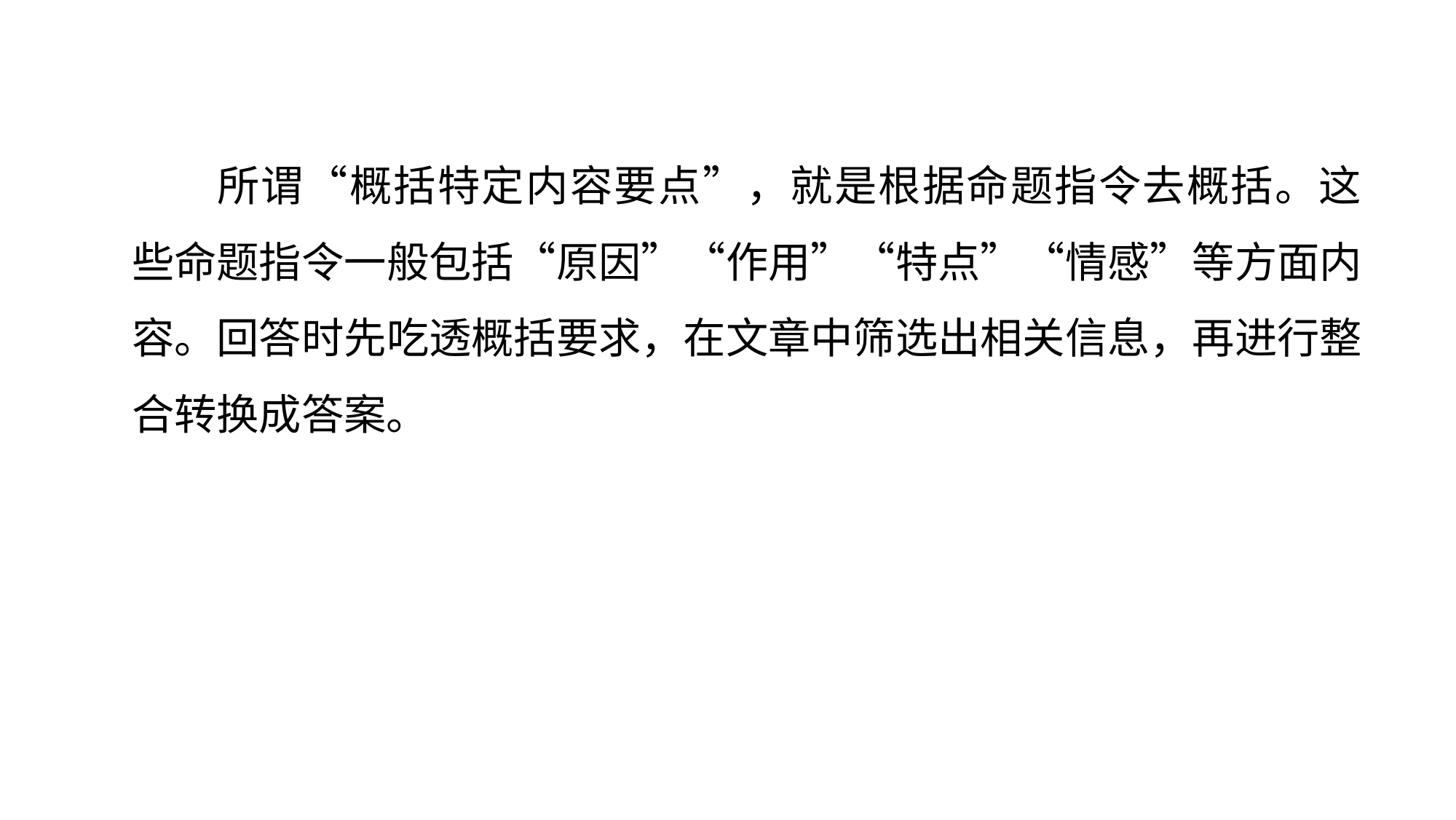

所谓“概括特定内容要点”，就是根据命题指令去概括。这些命题指令一般包括“原因”“作用”“特点”“情感”等方面内容。回答时先吃透概括要求，在文章中筛选出相关信息，再进行整合转换成答案。